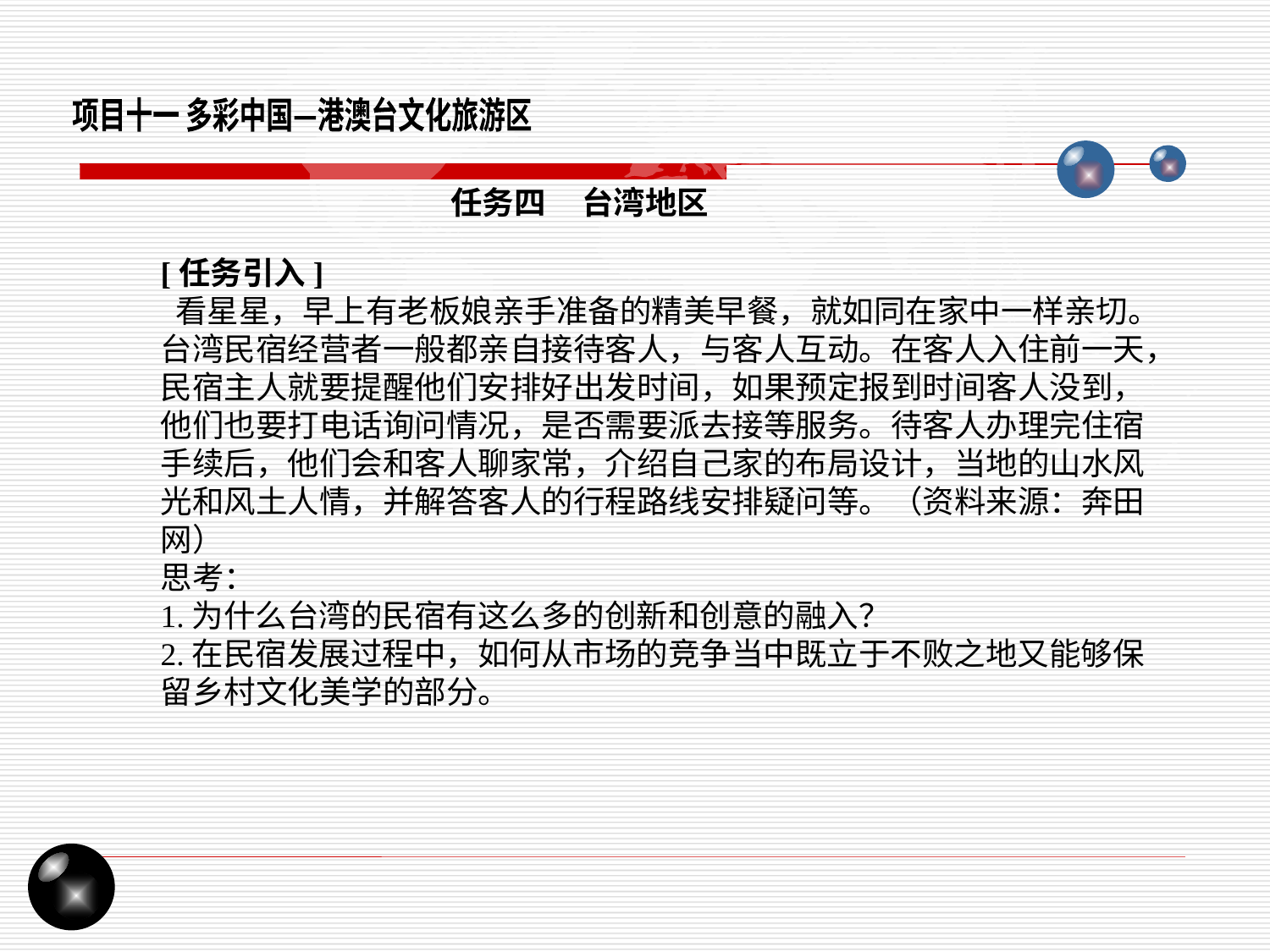

项目十一 多彩中国—港澳台文化旅游区
任务四     台湾地区

[任务引入]
 看星星，早上有老板娘亲手准备的精美早餐，就如同在家中一样亲切。台湾民宿经营者一般都亲自接待客人，与客人互动。在客人入住前一天，民宿主人就要提醒他们安排好出发时间，如果预定报到时间客人没到，他们也要打电话询问情况，是否需要派去接等服务。待客人办理完住宿手续后，他们会和客人聊家常，介绍自己家的布局设计，当地的山水风光和风土人情，并解答客人的行程路线安排疑问等。（资料来源：奔田网）
思考：
1.为什么台湾的民宿有这么多的创新和创意的融入？
2.在民宿发展过程中，如何从市场的竞争当中既立于不败之地又能够保留乡村文化美学的部分。